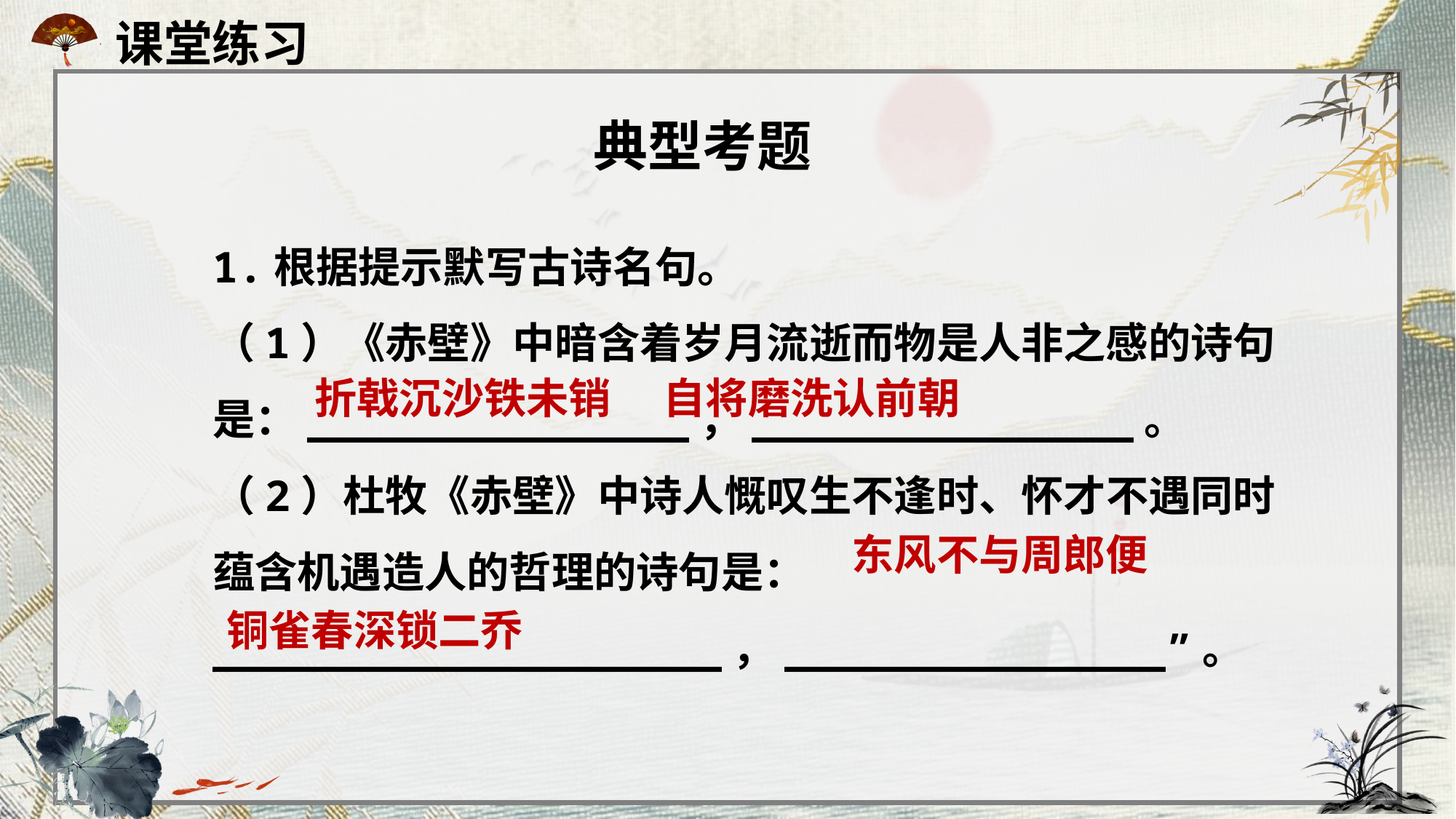

课堂练习
典型考题
1.根据提示默写古诗名句。
（1）《赤壁》中暗含着岁月流逝而物是人非之感的诗句是：_______________，_______________。
（2）杜牧《赤壁》中诗人慨叹生不逢时、怀才不遇同时蕴含机遇造人的哲理的诗句是：____________________，_______________”。
折戟沉沙铁未销
自将磨洗认前朝
东风不与周郎便
铜雀春深锁二乔